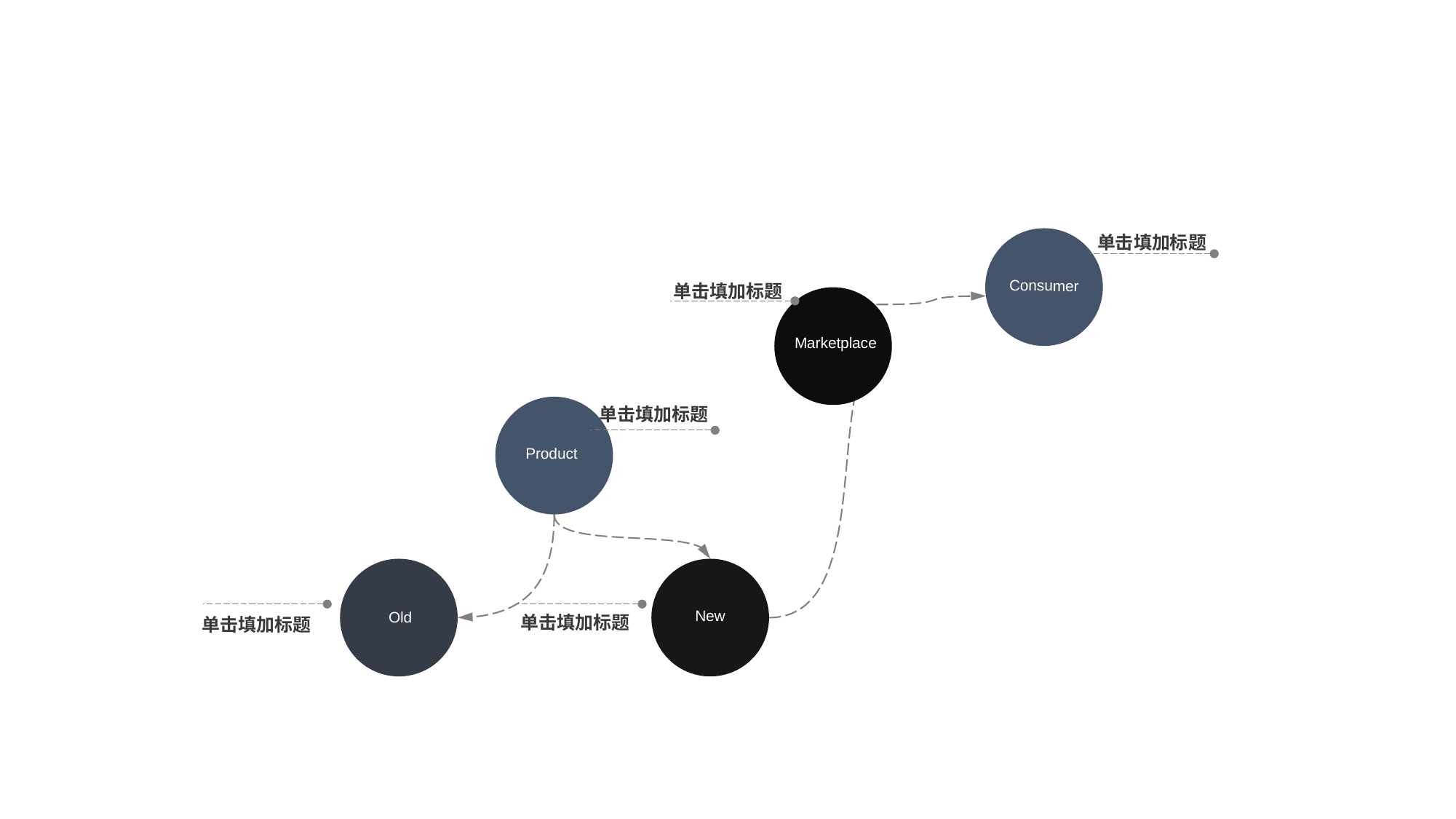

单击填加标题

Consumer
单击填加标题

Marketplace

Product
单击填加标题

Old

New
单击填加标题
单击填加标题